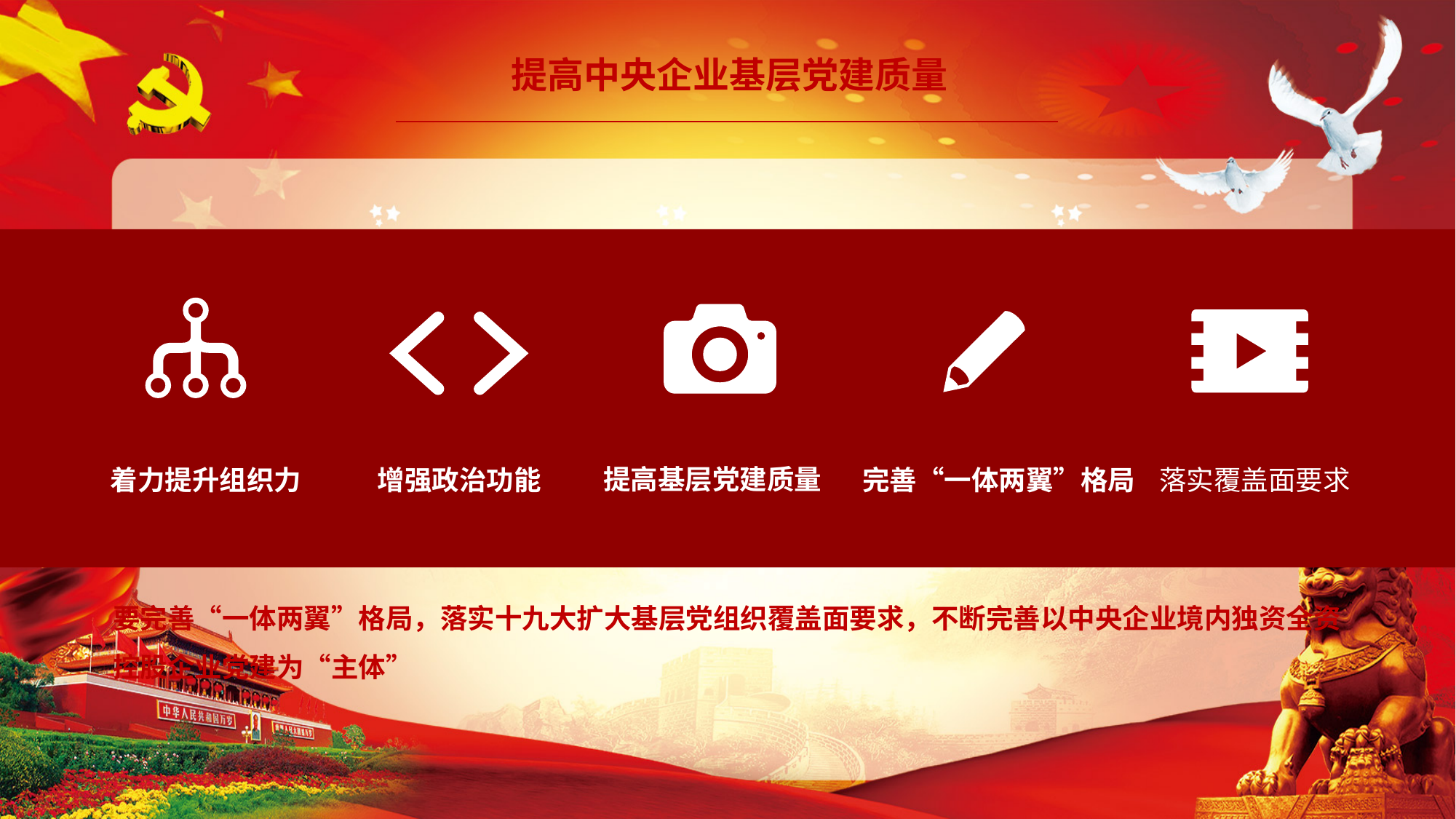

提高中央企业基层党建质量

提高基层党建质量
着力提升组织力
增强政治功能
完善“一体两翼”格局
落实覆盖面要求
要完善“一体两翼”格局，落实十九大扩大基层党组织覆盖面要求，不断完善以中央企业境内独资全资控股企业党建为“主体”